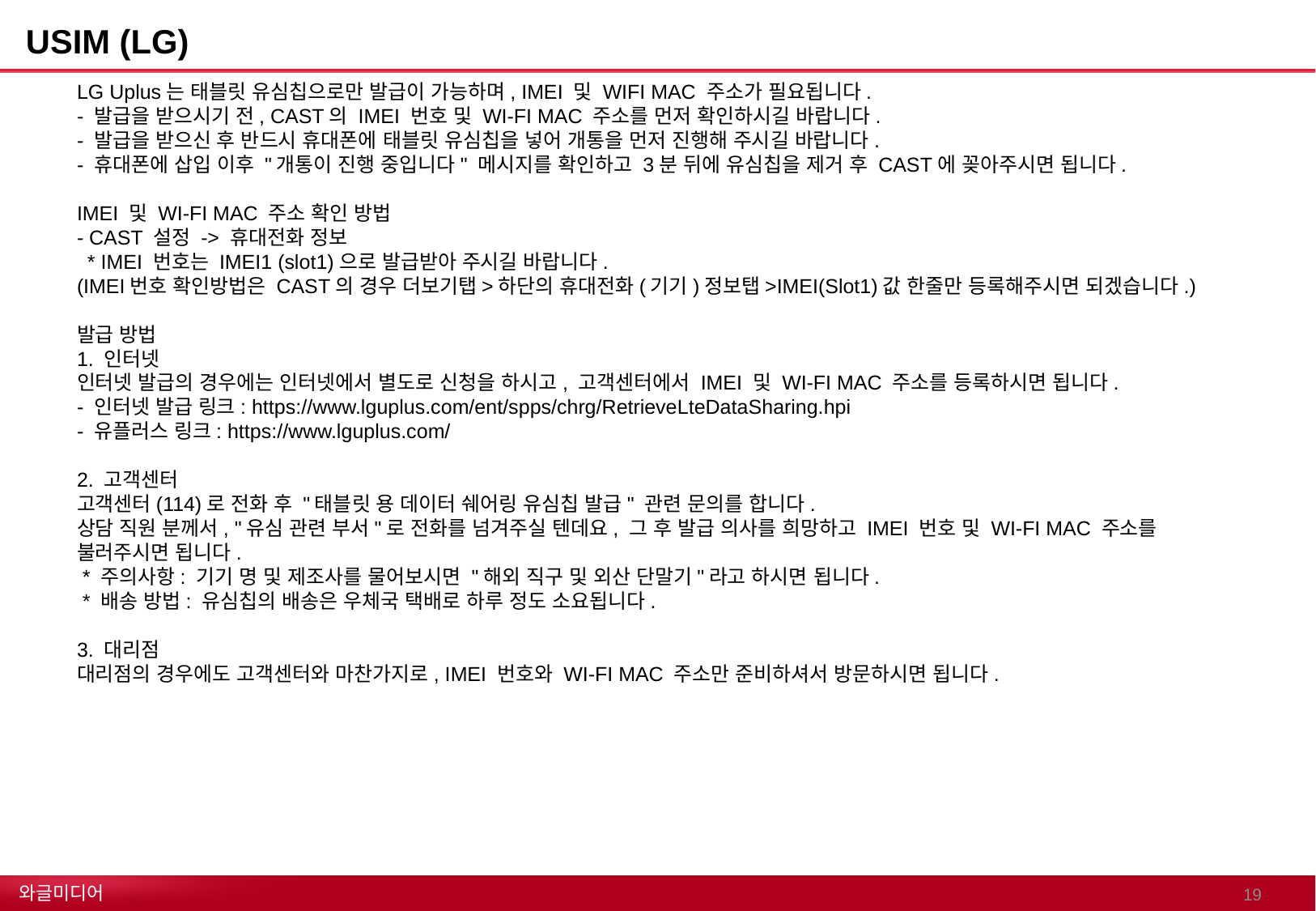

# USIM (LG)
LG Uplus는 태블릿 유심칩으로만 발급이 가능하며, IMEI 및 WIFI MAC 주소가 필요됩니다.
- 발급을 받으시기 전, CAST의 IMEI 번호 및 WI-FI MAC 주소를 먼저 확인하시길 바랍니다.
- 발급을 받으신 후 반드시 휴대폰에 태블릿 유심칩을 넣어 개통을 먼저 진행해 주시길 바랍니다.
- 휴대폰에 삽입 이후 "개통이 진행 중입니다" 메시지를 확인하고 3분 뒤에 유심칩을 제거 후 CAST에 꽂아주시면 됩니다.
IMEI 및 WI-FI MAC 주소 확인 방법
- CAST 설정 -> 휴대전화 정보
 * IMEI 번호는 IMEI1 (slot1)으로 발급받아 주시길 바랍니다.
(IMEI번호 확인방법은 CAST의 경우 더보기탭>하단의 휴대전화(기기)정보탭>IMEI(Slot1)값 한줄만 등록해주시면 되겠습니다.)
발급 방법
1. 인터넷
인터넷 발급의 경우에는 인터넷에서 별도로 신청을 하시고, 고객센터에서 IMEI 및 WI-FI MAC 주소를 등록하시면 됩니다.
- ​인터넷 발급 링크: https://www.lguplus.com/ent/spps/chrg/RetrieveLteDataSharing.hpi
- 유플러스 링크: https://www.lguplus.com/
2. 고객센터
고객센터(114)로 전화 후 "태블릿 용 데이터 쉐어링 유심칩 발급" 관련 문의를 합니다.
상담 직원 분께서, "유심 관련 부서"로 전화를 넘겨주실 텐데요, 그 후 발급 의사를 희망하고 IMEI 번호 및 WI-FI MAC 주소를 불러주시면 됩니다.
 * 주의사항: 기기 명 및 제조사를 물어보시면 "해외 직구 및 외산 단말기"라고 하시면 됩니다.
 * 배송 방법: 유심칩의 배송은 우체국 택배로 하루 정도 소요됩니다.
3. 대리점
대리점의 경우에도 고객센터와 마찬가지로, IMEI 번호와 WI-FI MAC 주소만 준비하셔서 방문하시면 됩니다.
19